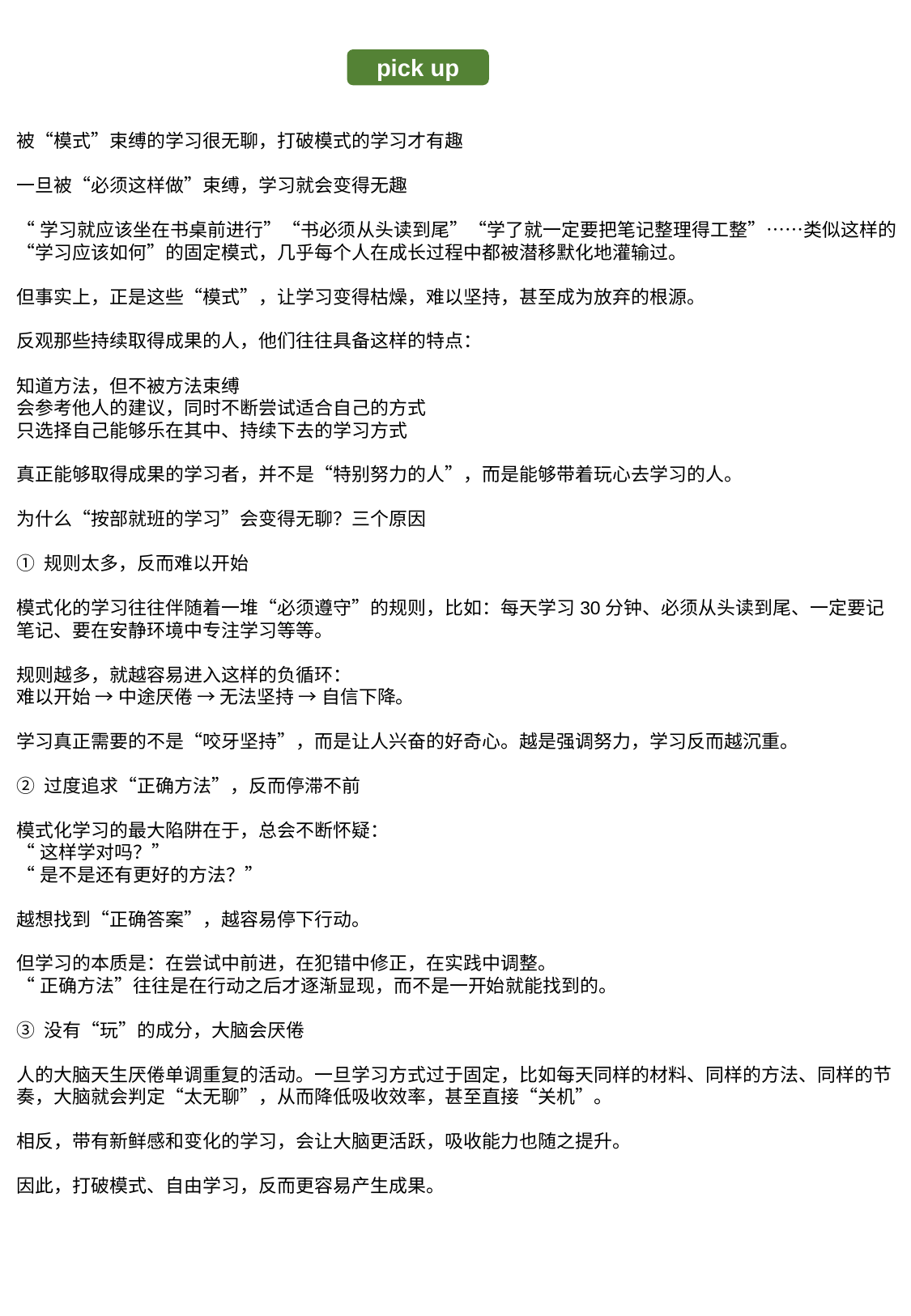

pick up
被“模式”束缚的学习很无聊，打破模式的学习才有趣

一旦被“必须这样做”束缚，学习就会变得无趣

“学习就应该坐在书桌前进行”“书必须从头读到尾”“学了就一定要把笔记整理得工整”……类似这样的“学习应该如何”的固定模式，几乎每个人在成长过程中都被潜移默化地灌输过。

但事实上，正是这些“模式”，让学习变得枯燥，难以坚持，甚至成为放弃的根源。

反观那些持续取得成果的人，他们往往具备这样的特点：

知道方法，但不被方法束缚
会参考他人的建议，同时不断尝试适合自己的方式
只选择自己能够乐在其中、持续下去的学习方式

真正能够取得成果的学习者，并不是“特别努力的人”，而是能够带着玩心去学习的人。

为什么“按部就班的学习”会变得无聊？三个原因

① 规则太多，反而难以开始

模式化的学习往往伴随着一堆“必须遵守”的规则，比如：每天学习30分钟、必须从头读到尾、一定要记笔记、要在安静环境中专注学习等等。

规则越多，就越容易进入这样的负循环：
难以开始 → 中途厌倦 → 无法坚持 → 自信下降。

学习真正需要的不是“咬牙坚持”，而是让人兴奋的好奇心。越是强调努力，学习反而越沉重。

② 过度追求“正确方法”，反而停滞不前

模式化学习的最大陷阱在于，总会不断怀疑：
“这样学对吗？”
“是不是还有更好的方法？”

越想找到“正确答案”，越容易停下行动。

但学习的本质是：在尝试中前进，在犯错中修正，在实践中调整。
“正确方法”往往是在行动之后才逐渐显现，而不是一开始就能找到的。

③ 没有“玩”的成分，大脑会厌倦

人的大脑天生厌倦单调重复的活动。一旦学习方式过于固定，比如每天同样的材料、同样的方法、同样的节奏，大脑就会判定“太无聊”，从而降低吸收效率，甚至直接“关机”。

相反，带有新鲜感和变化的学习，会让大脑更活跃，吸收能力也随之提升。

因此，打破模式、自由学习，反而更容易产生成果。